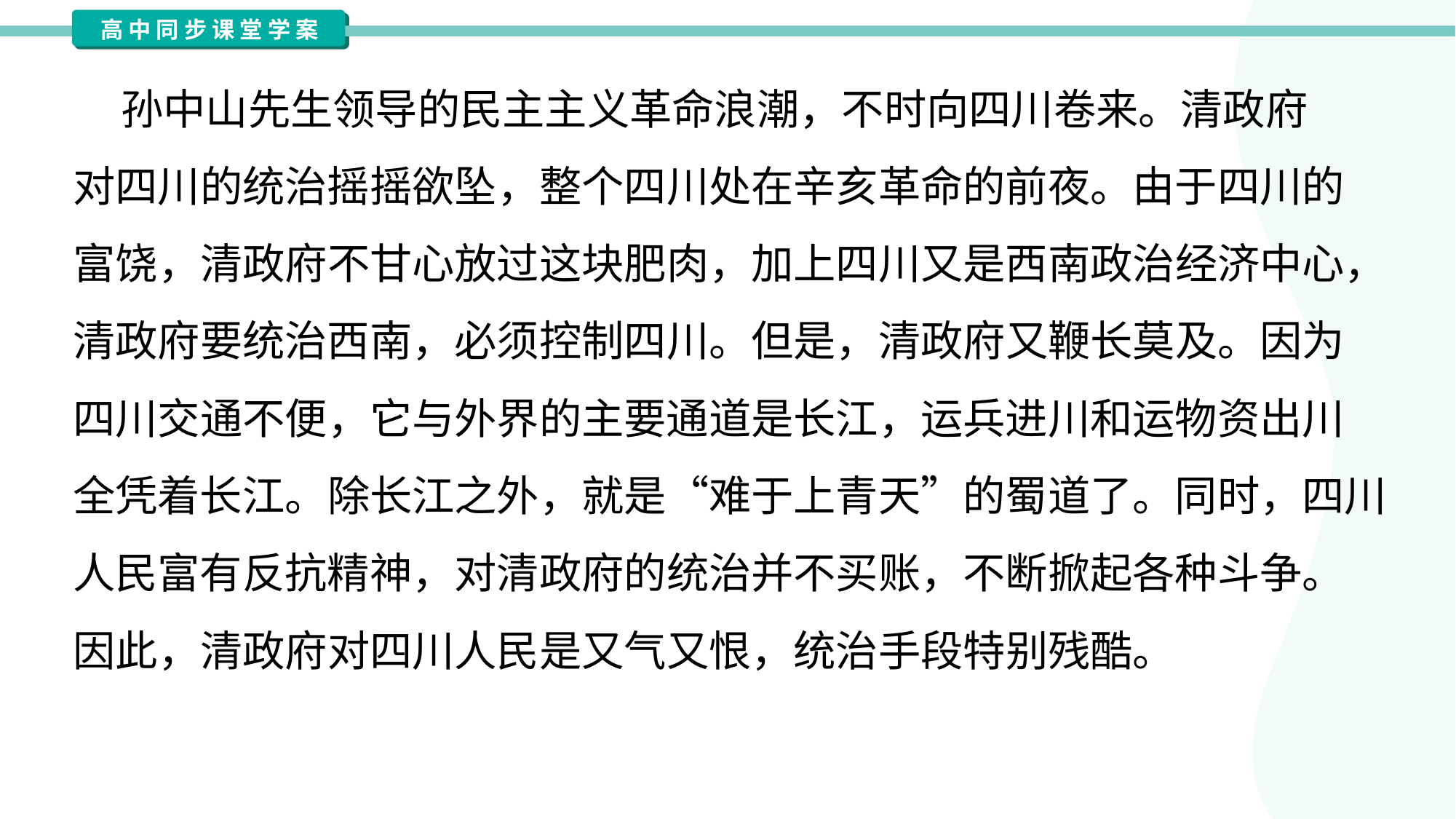

孙中山先生领导的民主主义革命浪潮，不时向四川卷来。清政府
对四川的统治摇摇欲坠，整个四川处在辛亥革命的前夜。由于四川的
富饶，清政府不甘心放过这块肥肉，加上四川又是西南政治经济中心，
清政府要统治西南，必须控制四川。但是，清政府又鞭长莫及。因为
四川交通不便，它与外界的主要通道是长江，运兵进川和运物资出川
全凭着长江。除长江之外，就是“难于上青天”的蜀道了。同时，四川
人民富有反抗精神，对清政府的统治并不买账，不断掀起各种斗争。
因此，清政府对四川人民是又气又恨，统治手段特别残酷。